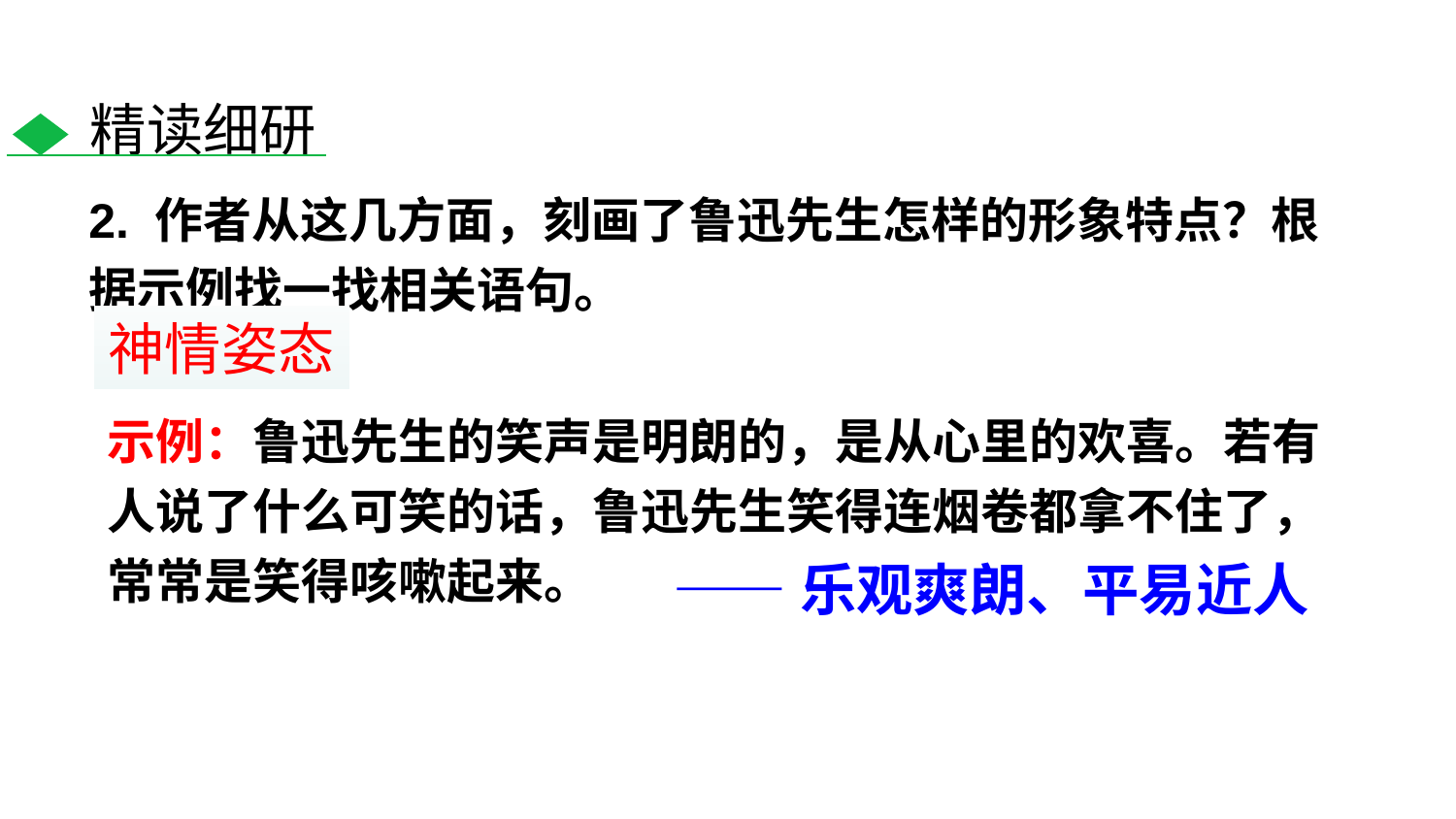

精读细研

2. 作者从这几方面，刻画了鲁迅先生怎样的形象特点？根据示例找一找相关语句。
神情姿态
示例：鲁迅先生的笑声是明朗的，是从心里的欢喜。若有人说了什么可笑的话，鲁迅先生笑得连烟卷都拿不住了，常常是笑得咳嗽起来。
——乐观爽朗、平易近人